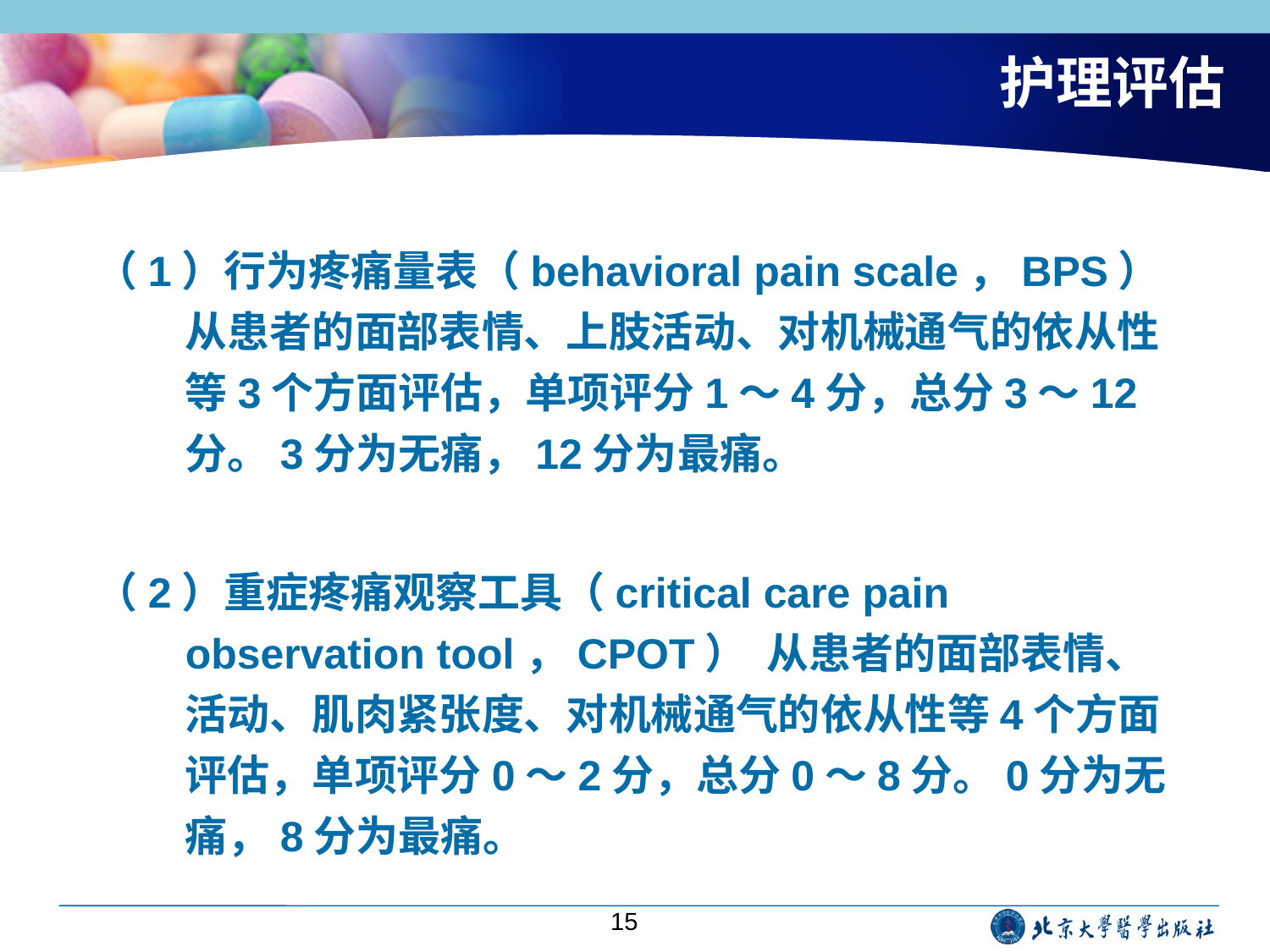

# 护理评估

（1）行为疼痛量表（behavioral pain scale，BPS） 从患者的面部表情、上肢活动、对机械通气的依从性等3个方面评估，单项评分1～4分，总分3～12分。3分为无痛，12分为最痛。

（2）重症疼痛观察工具（critical care pain observation tool，CPOT）  从患者的面部表情、活动、肌肉紧张度、对机械通气的依从性等4个方面评估，单项评分0～2分，总分0～8分。0分为无痛，8分为最痛。
15